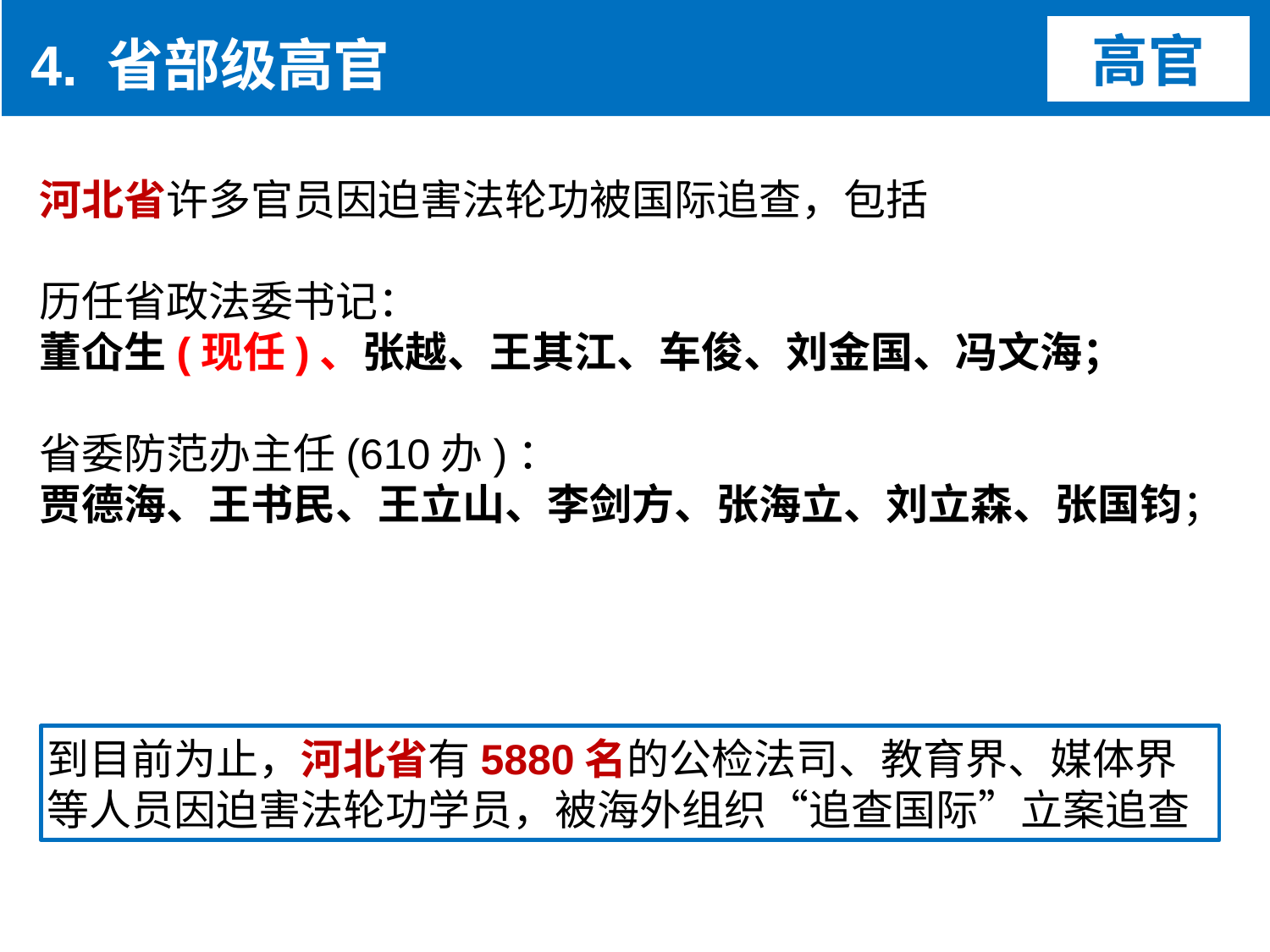

4. 省部级高官
高官

河北省许多官员因迫害法轮功被国际追查，包括

历任省政法委书记：
董仚生(现任)、张越、王其江、车俊、刘金国、冯文海；

省委防范办主任(610办)：
贾德海、王书民、王立山、李剑方、张海立、刘立森、张国钧；
到目前为止，河北省有5880名的公检法司、教育界、媒体界
等人员因迫害法轮功学员，被海外组织“追查国际”立案追查